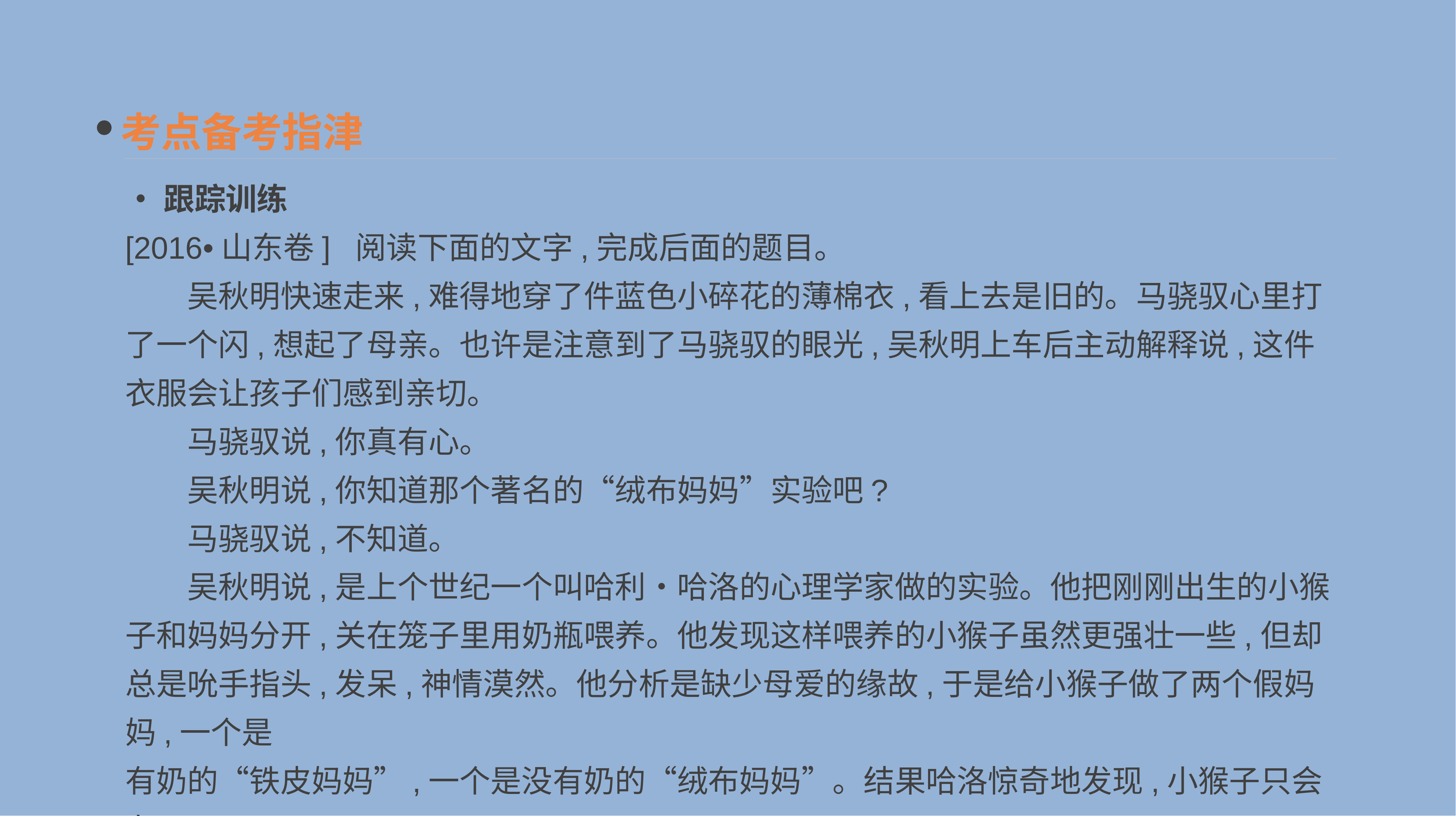

考点备考指津

•跟踪训练
[2016•山东卷]  阅读下面的文字,完成后面的题目。
　　吴秋明快速走来,难得地穿了件蓝色小碎花的薄棉衣,看上去是旧的。马骁驭心里打了一个闪,想起了母亲。也许是注意到了马骁驭的眼光,吴秋明上车后主动解释说,这件衣服会让孩子们感到亲切。
　　马骁驭说,你真有心。
　　吴秋明说,你知道那个著名的“绒布妈妈”实验吧?
　　马骁驭说,不知道。
　　吴秋明说,是上个世纪一个叫哈利•哈洛的心理学家做的实验。他把刚刚出生的小猴子和妈妈分开,关在笼子里用奶瓶喂养。他发现这样喂养的小猴子虽然更强壮一些,但却总是吮手指头,发呆,神情漠然。他分析是缺少母爱的缘故,于是给小猴子做了两个假妈妈,一个是
有奶的“铁皮妈妈”,一个是没有奶的“绒布妈妈”。结果哈洛惊奇地发现,小猴子只会在